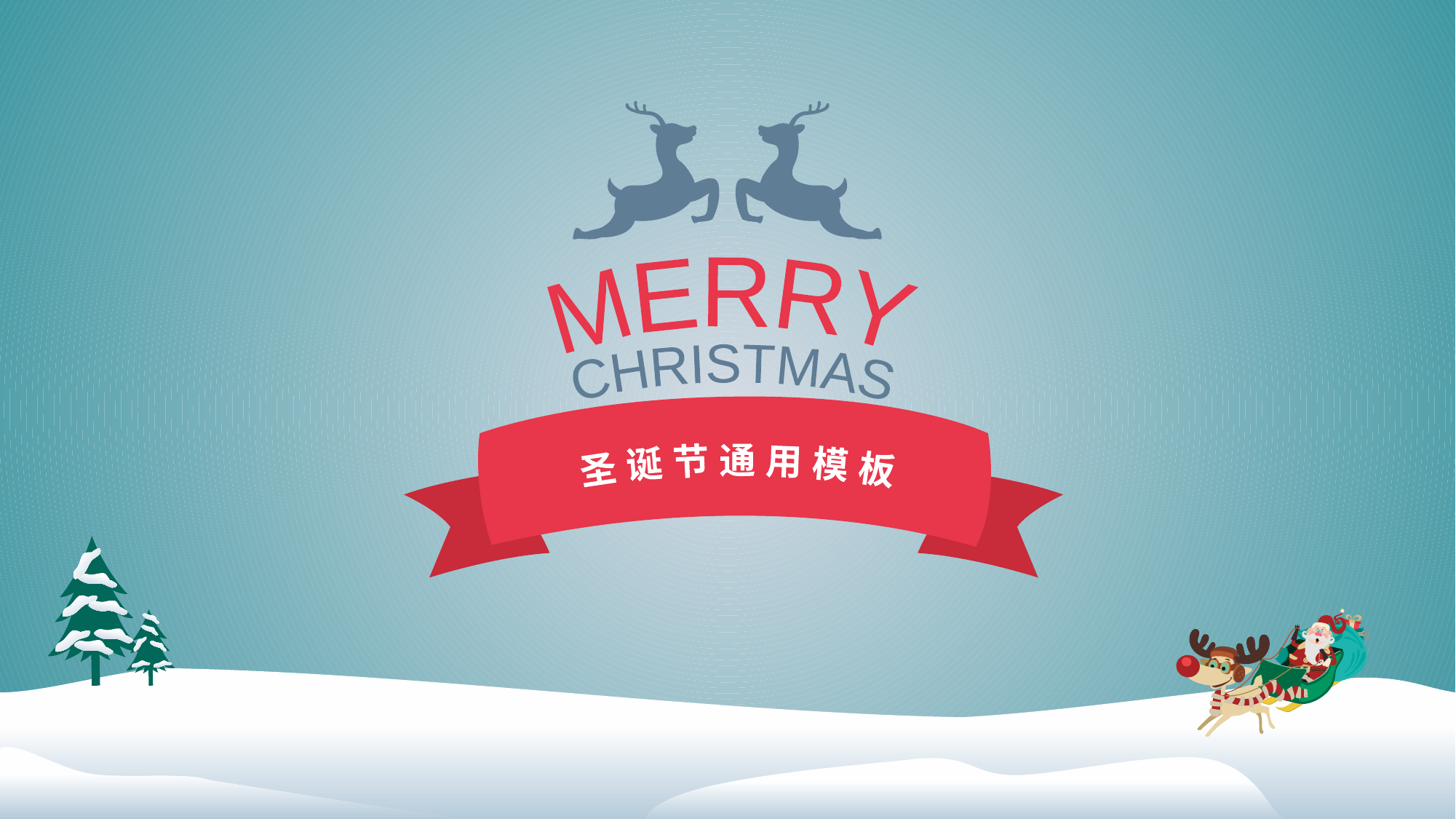

MERRY
CHRISTMAS

圣 诞 节 通 用 模 板